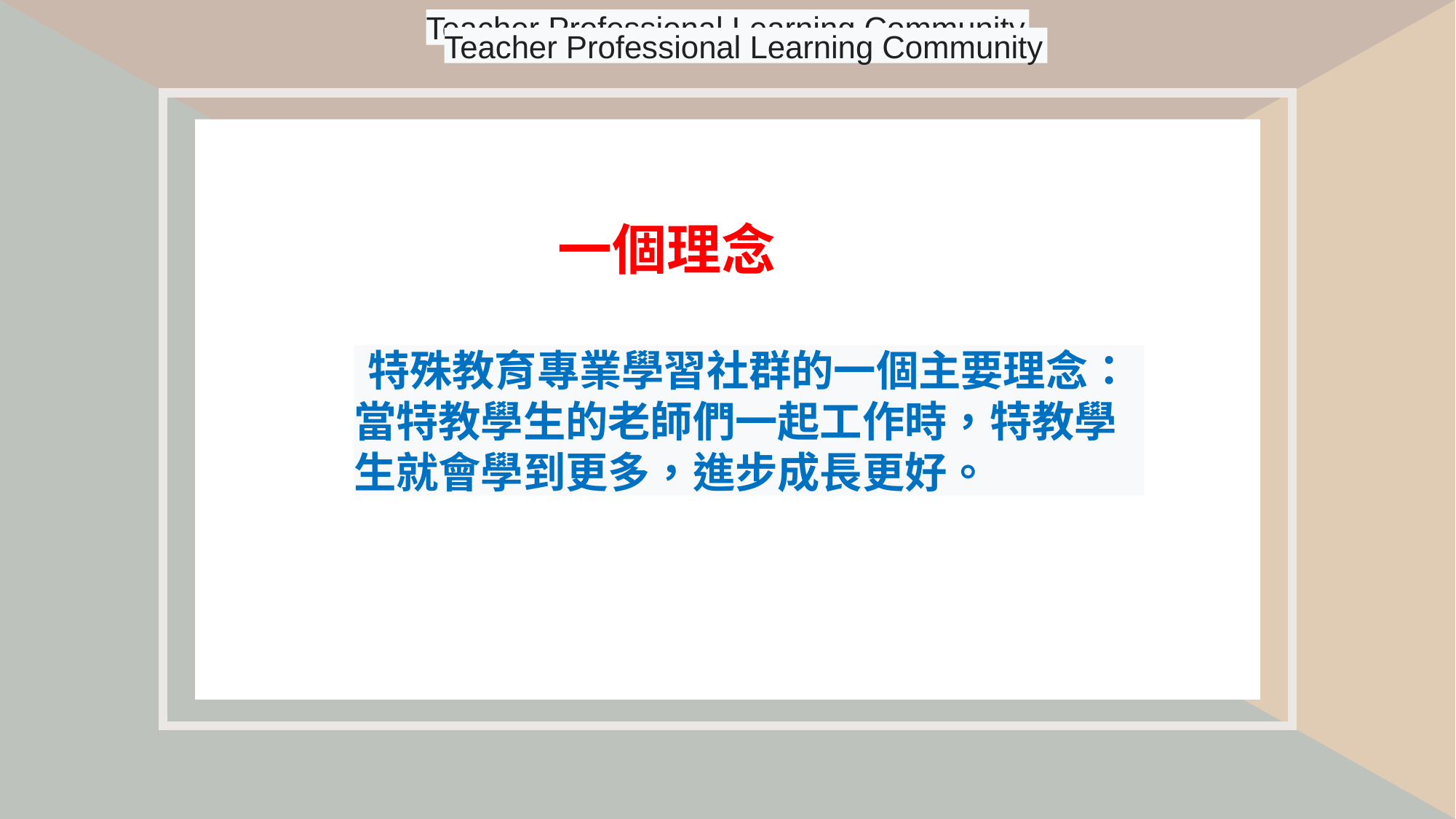

Teacher Professional Learning Community
Teacher Professional Learning Community
一個理念
特殊教育專業學習社群的一個主要理念：
當特教學生的老師們一起工作時，特教學生就會學到更多，進步成長更好。